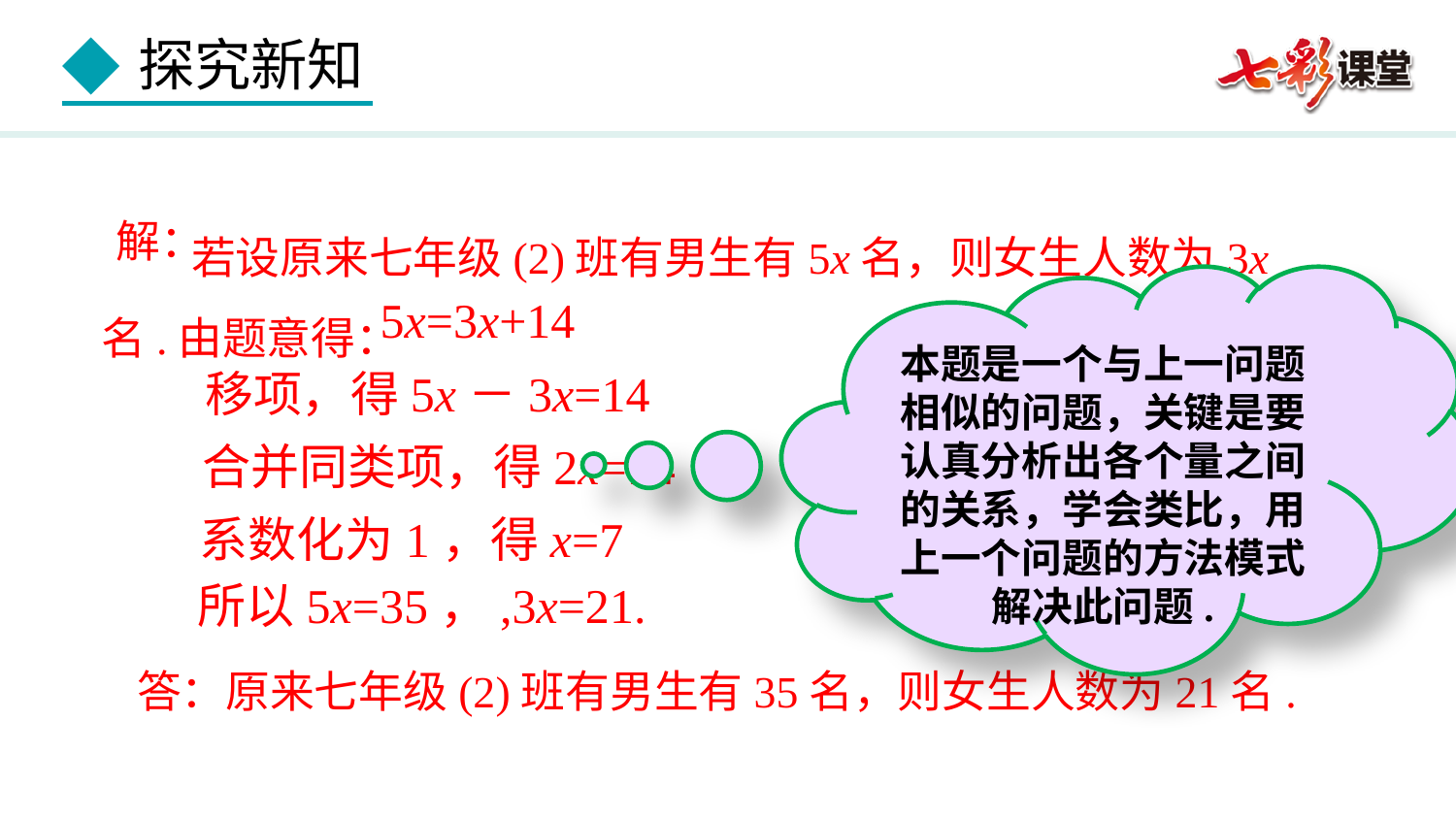

若设原来七年级(2)班有男生有5x名，则女生人数为3x名.由题意得：
解：

本题是一个与上一问题相似的问题，关键是要认真分析出各个量之间的关系，学会类比，用上一个问题的方法模式解决此问题.
5x=3x+14
移项，得5x－3x=14

合并同类项，得2x=14
系数化为1，得x=7
所以5x=35，,3x=21.
答：原来七年级(2)班有男生有35名，则女生人数为21名.